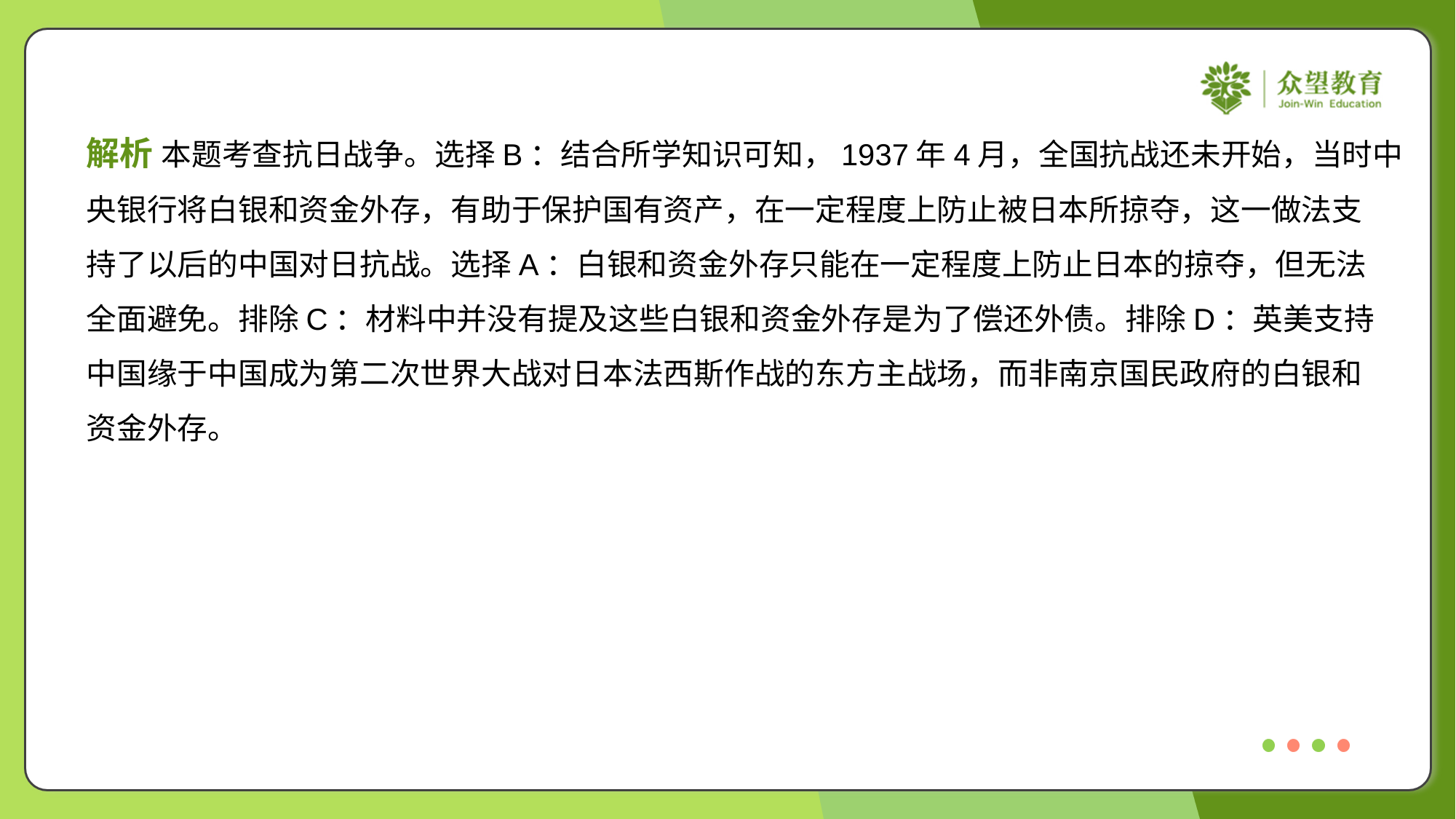

解析 本题考查抗日战争。选择B：结合所学知识可知，1937年4月，全国抗战还未开始，当时中
央银行将白银和资金外存，有助于保护国有资产，在一定程度上防止被日本所掠夺，这一做法支
持了以后的中国对日抗战。选择A：白银和资金外存只能在一定程度上防止日本的掠夺，但无法
全面避免。排除C：材料中并没有提及这些白银和资金外存是为了偿还外债。排除D：英美支持
中国缘于中国成为第二次世界大战对日本法西斯作战的东方主战场，而非南京国民政府的白银和
资金外存。